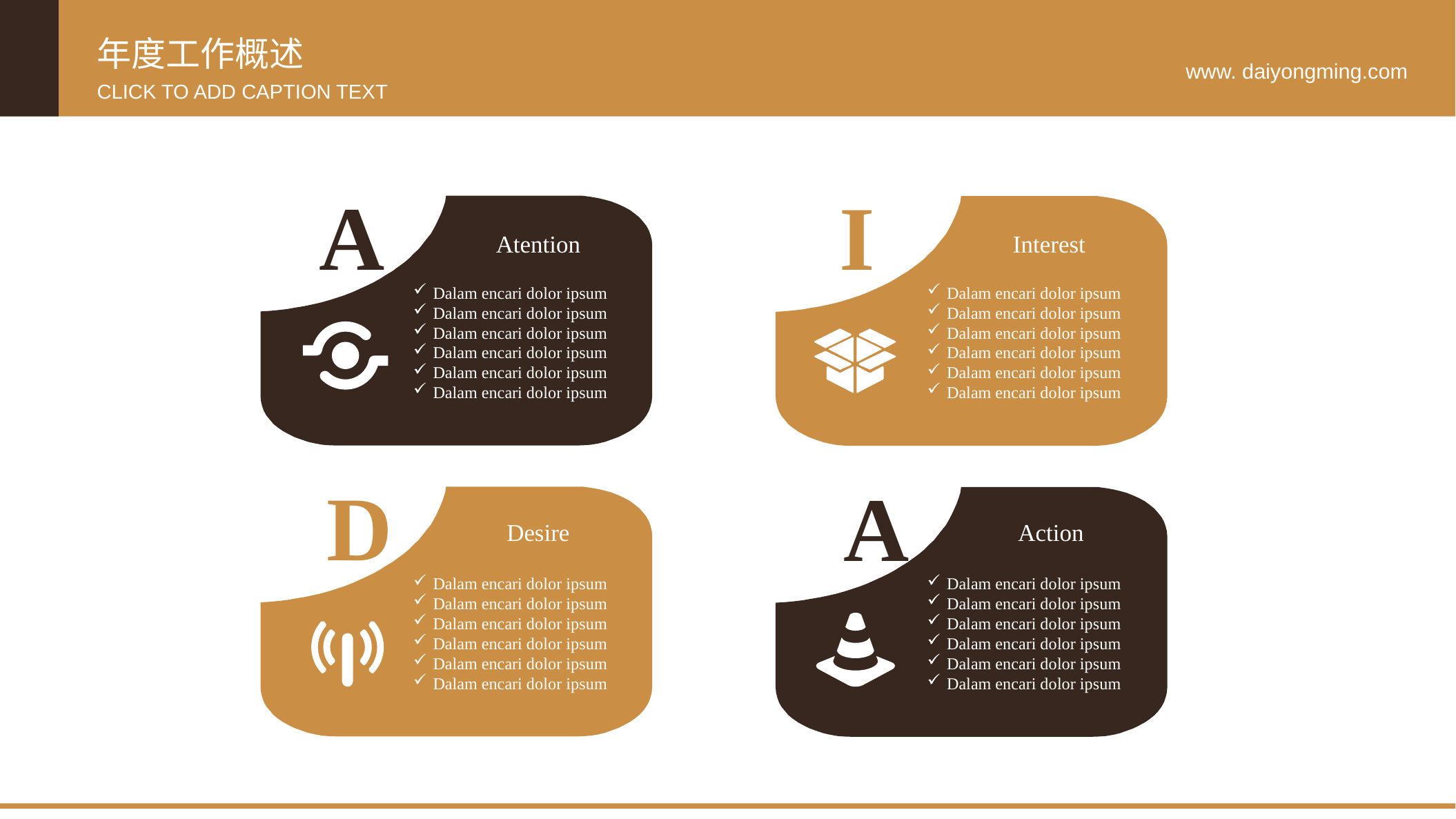

年度工作概述
www. daiyongming.com
CLICK TO ADD CAPTION TEXT
A

I

Atention
Interest
Dalam encari dolor ipsum
Dalam encari dolor ipsum
Dalam encari dolor ipsum
Dalam encari dolor ipsum
Dalam encari dolor ipsum
Dalam encari dolor ipsum
Dalam encari dolor ipsum
Dalam encari dolor ipsum
Dalam encari dolor ipsum
Dalam encari dolor ipsum
Dalam encari dolor ipsum
Dalam encari dolor ipsum

D

A

Desire
Action
Dalam encari dolor ipsum
Dalam encari dolor ipsum
Dalam encari dolor ipsum
Dalam encari dolor ipsum
Dalam encari dolor ipsum
Dalam encari dolor ipsum
Dalam encari dolor ipsum
Dalam encari dolor ipsum
Dalam encari dolor ipsum
Dalam encari dolor ipsum
Dalam encari dolor ipsum
Dalam encari dolor ipsum